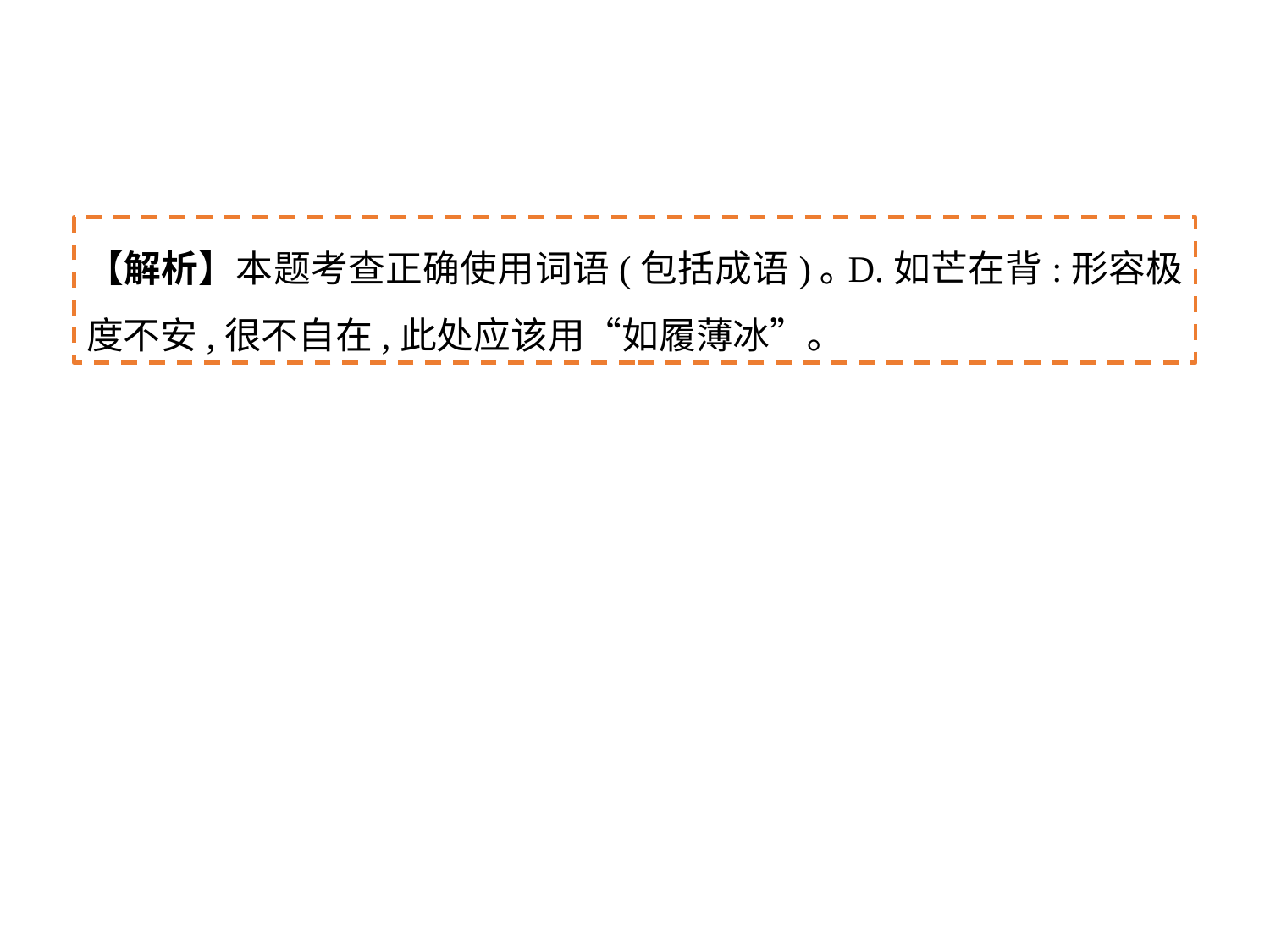

【解析】本题考查正确使用词语(包括成语)｡D.如芒在背:形容极度不安,很不自在,此处应该用“如履薄冰”｡